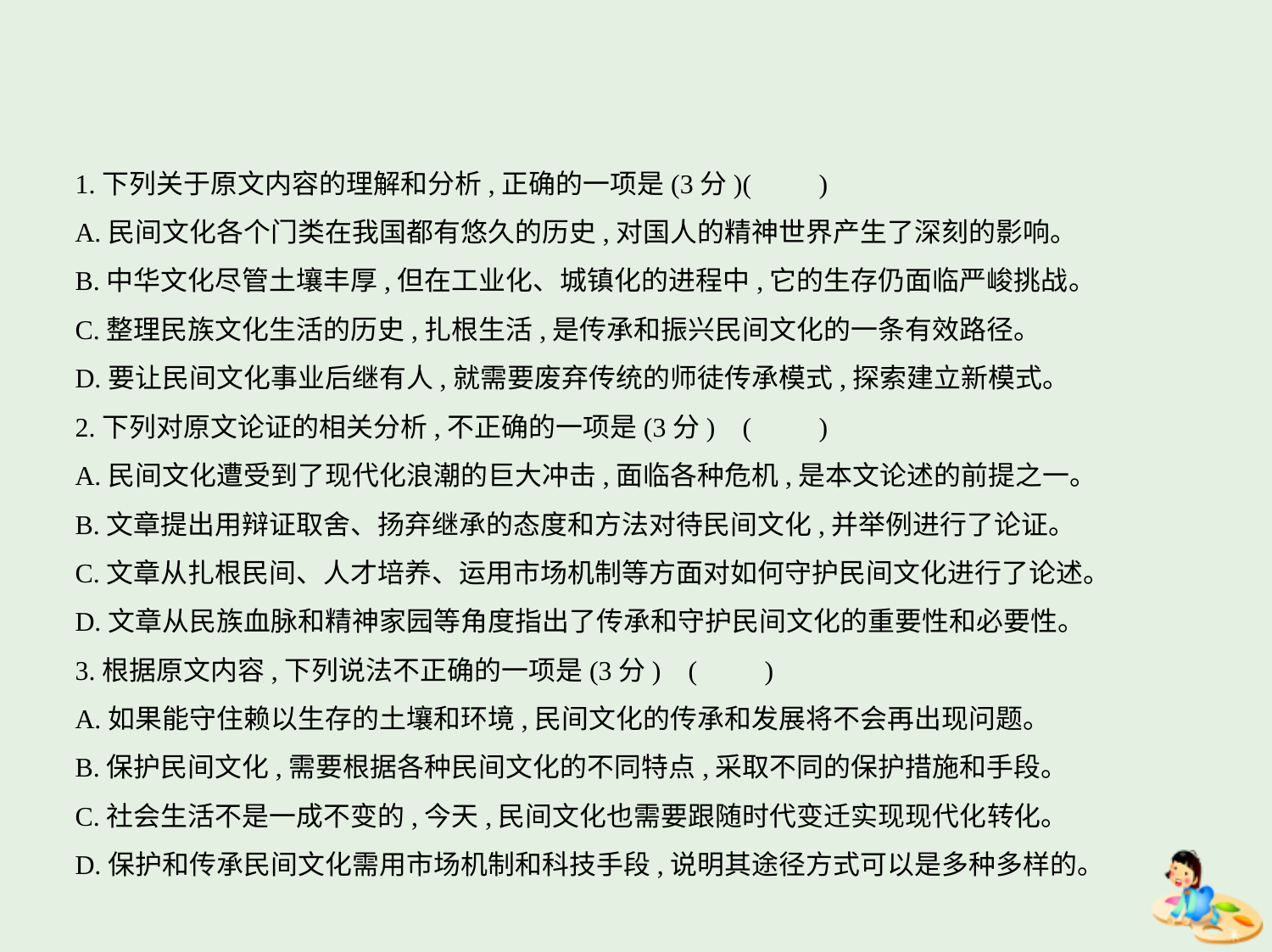

1.下列关于原文内容的理解和分析,正确的一项是(3分)(　　)
A.民间文化各个门类在我国都有悠久的历史,对国人的精神世界产生了深刻的影响。
B.中华文化尽管土壤丰厚,但在工业化、城镇化的进程中,它的生存仍面临严峻挑战。
C.整理民族文化生活的历史,扎根生活,是传承和振兴民间文化的一条有效路径。
D.要让民间文化事业后继有人,就需要废弃传统的师徒传承模式,探索建立新模式。
2.下列对原文论证的相关分析,不正确的一项是(3分) (　　)
A.民间文化遭受到了现代化浪潮的巨大冲击,面临各种危机,是本文论述的前提之一。
B.文章提出用辩证取舍、扬弃继承的态度和方法对待民间文化,并举例进行了论证。
C.文章从扎根民间、人才培养、运用市场机制等方面对如何守护民间文化进行了论述。
D.文章从民族血脉和精神家园等角度指出了传承和守护民间文化的重要性和必要性。
3.根据原文内容,下列说法不正确的一项是(3分) (　　)
A.如果能守住赖以生存的土壤和环境,民间文化的传承和发展将不会再出现问题。
B.保护民间文化,需要根据各种民间文化的不同特点,采取不同的保护措施和手段。
C.社会生活不是一成不变的,今天,民间文化也需要跟随时代变迁实现现代化转化。
D.保护和传承民间文化需用市场机制和科技手段,说明其途径方式可以是多种多样的。